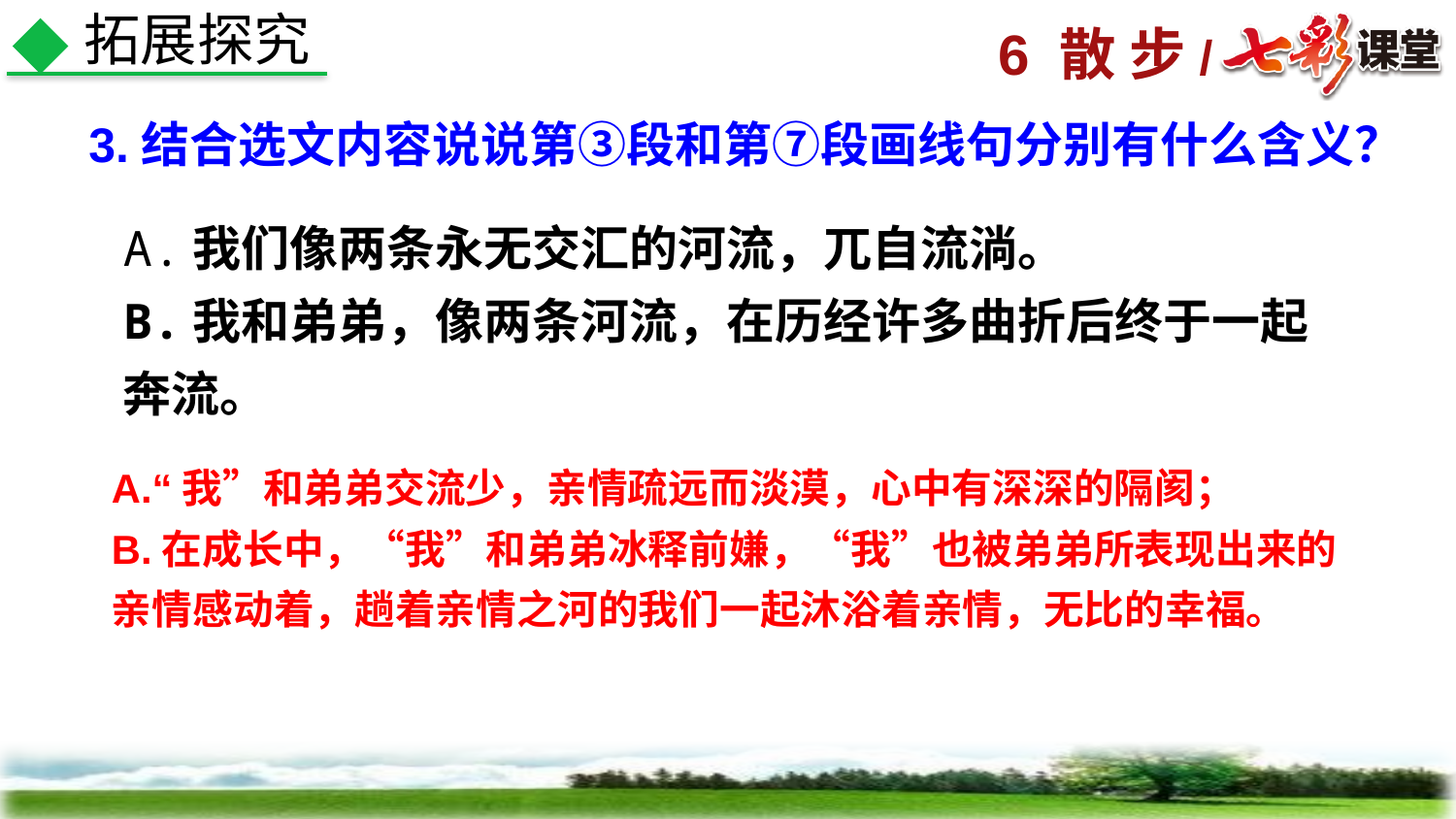

拓展探究

3.结合选文内容说说第③段和第⑦段画线句分别有什么含义？
A.我们像两条永无交汇的河流，兀自流淌。
B.我和弟弟，像两条河流，在历经许多曲折后终于一起奔流。
A.“我”和弟弟交流少，亲情疏远而淡漠，心中有深深的隔阂；
B.在成长中，“我”和弟弟冰释前嫌，“我”也被弟弟所表现出来的亲情感动着，趟着亲情之河的我们一起沐浴着亲情，无比的幸福。